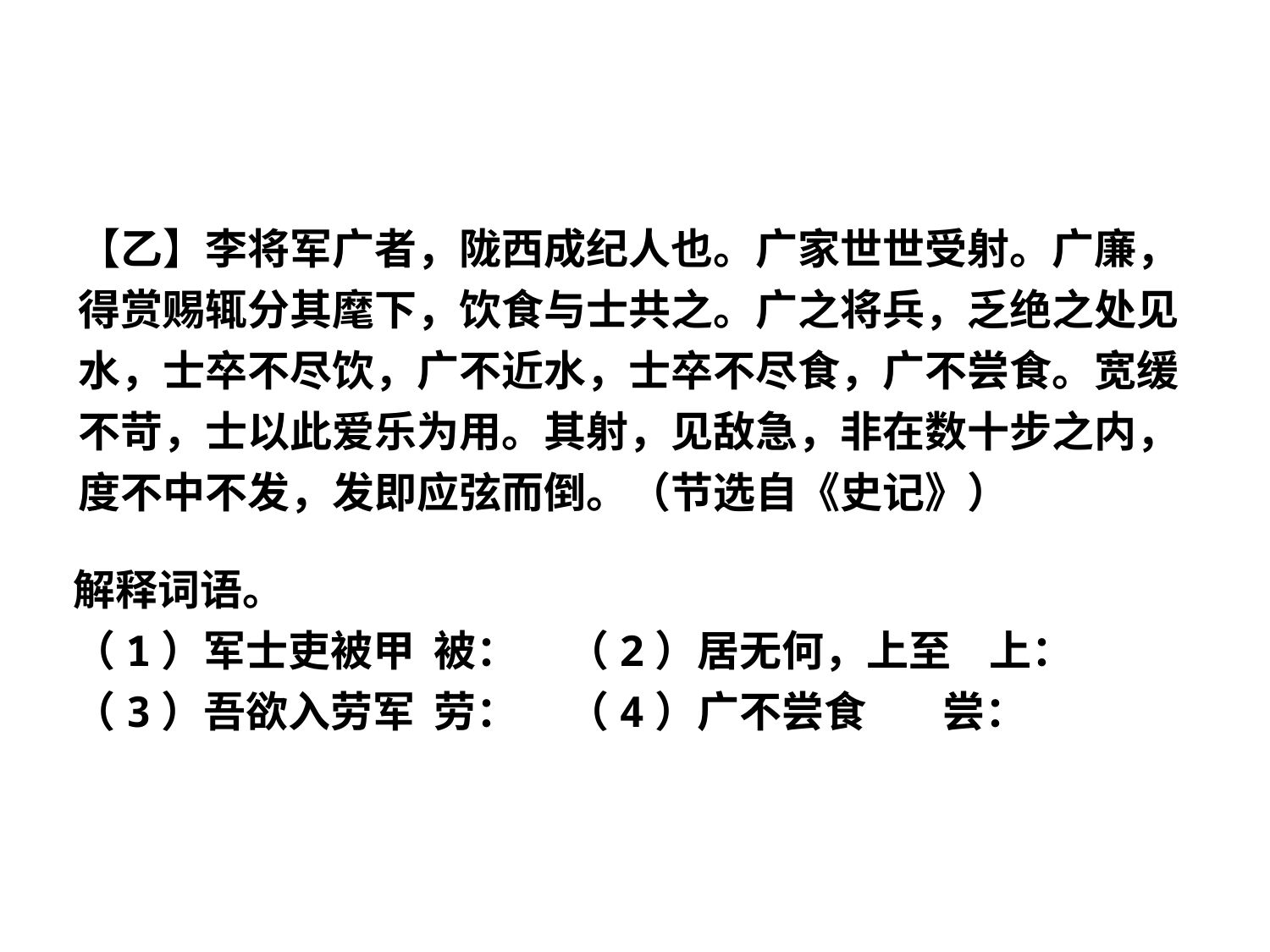

【乙】李将军广者，陇西成纪人也。广家世世受射。广廉，得赏赐辄分其麾下，饮食与士共之。广之将兵，乏绝之处见水，士卒不尽饮，广不近水，士卒不尽食，广不尝食。宽缓不苛，士以此爱乐为用。其射，见敌急，非在数十步之内，度不中不发，发即应弦而倒。（节选自《史记》）
解释词语。
（1）军士吏被甲  被：     （2）居无何，上至    上：
（3）吾欲入劳军  劳：     （4）广不尝食        尝：